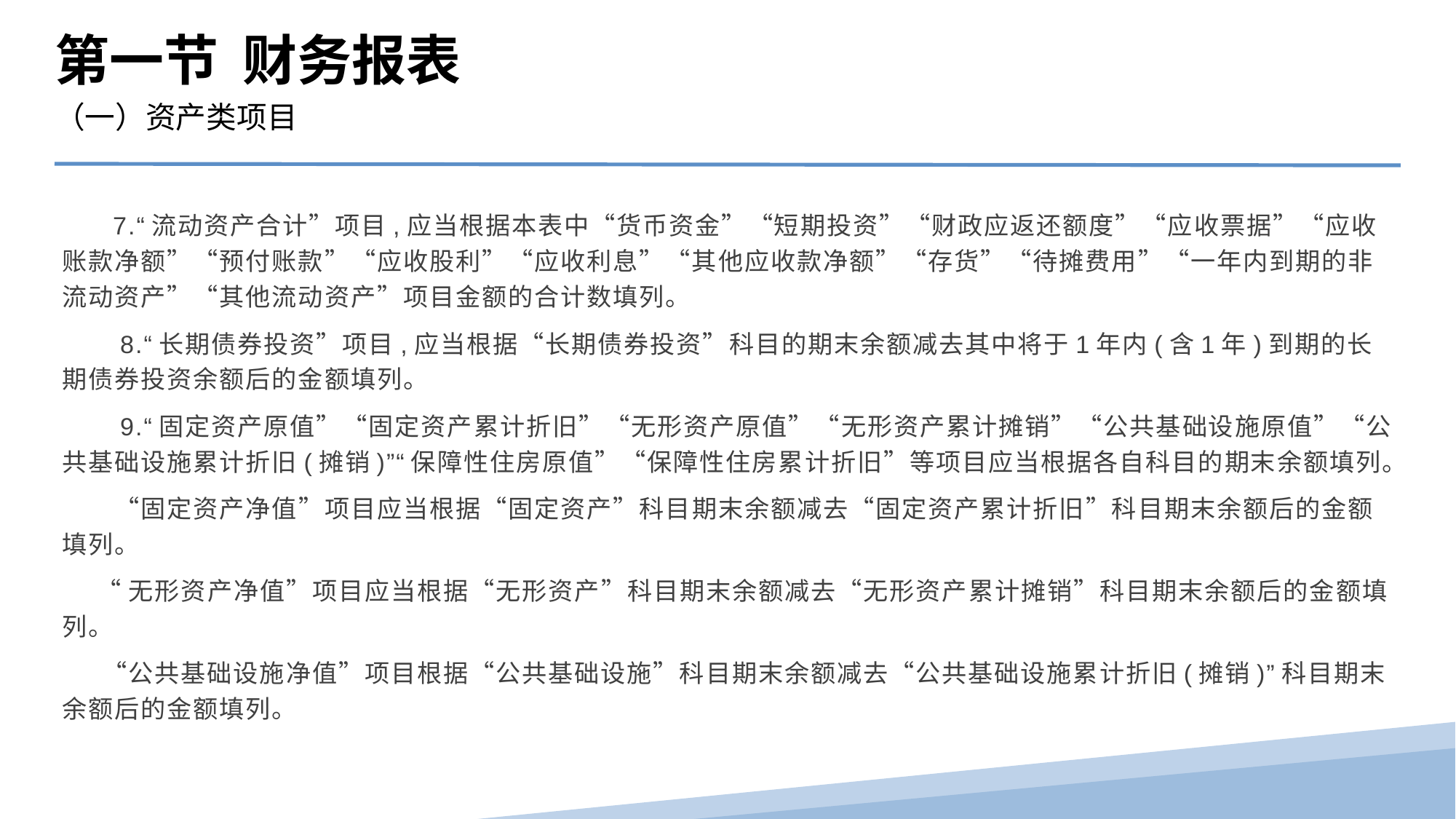

第一节  财务报表
（一）资产类项目
      7.“流动资产合计”项目,应当根据本表中“货币资金”“短期投资”“财政应返还额度”“应收票据”“应收账款净额”“预付账款”“应收股利”“应收利息”“其他应收款净额”“存货”“待摊费用”“一年内到期的非流动资产”“其他流动资产”项目金额的合计数填列。
　　8.“长期债券投资”项目,应当根据“长期债券投资”科目的期末余额减去其中将于1年内(含1年)到期的长期债券投资余额后的金额填列。
　　9.“固定资产原值”“固定资产累计折旧”“无形资产原值”“无形资产累计摊销”“公共基础设施原值”“公共基础设施累计折旧(摊销)”“保障性住房原值”“保障性住房累计折旧”等项目应当根据各自科目的期末余额填列。
　　“固定资产净值”项目应当根据“固定资产”科目期末余额减去“固定资产累计折旧”科目期末余额后的金额填列。
     “无形资产净值”项目应当根据“无形资产”科目期末余额减去“无形资产累计摊销”科目期末余额后的金额填列。
　  “公共基础设施净值”项目根据“公共基础设施”科目期末余额减去“公共基础设施累计折旧(摊销)”科目期末余额后的金额填列。